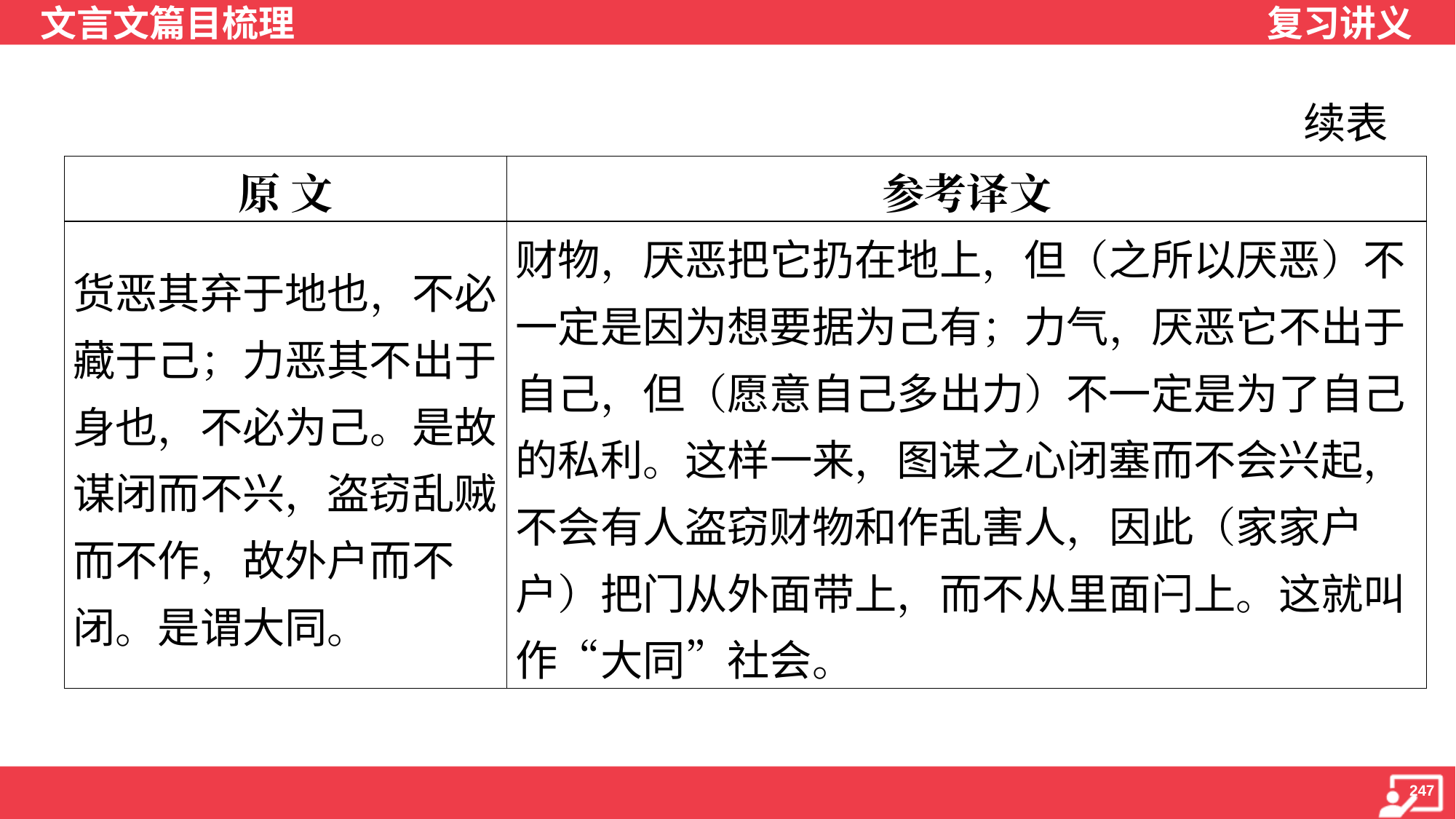

续表
| 原 文 | 参考译文 |
| --- | --- |
| 货恶其弃于地也，不必藏于己；力恶其不出于身也，不必为己。是故谋闭而不兴，盗窃乱贼而不作，故外户而不闭。是谓大同。 | 财物，厌恶把它扔在地上，但（之所以厌恶）不一定是因为想要据为己有；力气，厌恶它不出于自己，但（愿意自己多出力）不一定是为了自己的私利。这样一来，图谋之心闭塞而不会兴起，不会有人盗窃财物和作乱害人，因此（家家户户）把门从外面带上，而不从里面闩上。这就叫作“大同”社会。 |